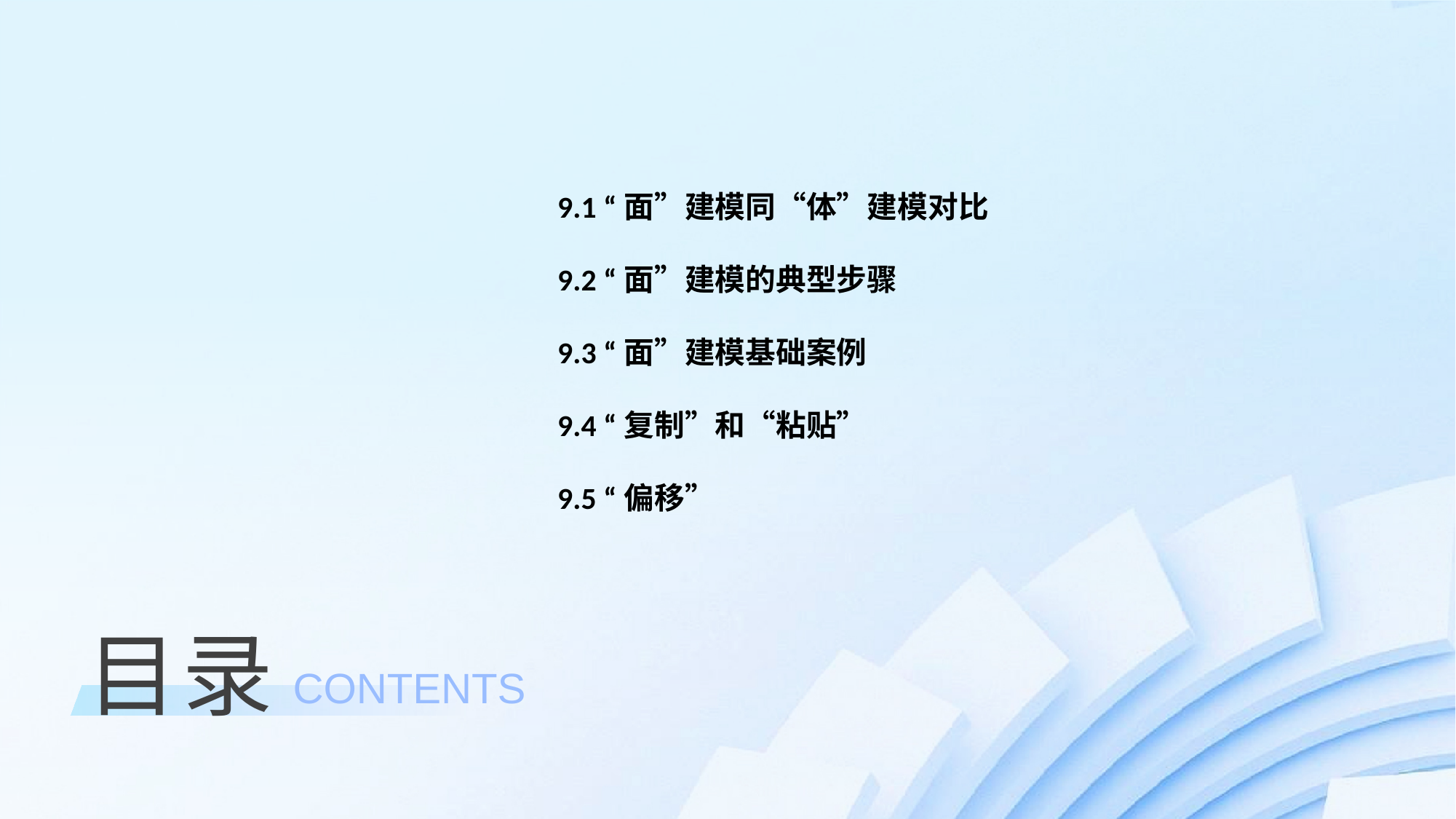

9.1 “面”建模同“体”建模对比
9.2 “面”建模的典型步骤
9.3 “面”建模基础案例
9.4 “复制”和“粘贴”
9.5 “偏移”
目录
CONTENTS